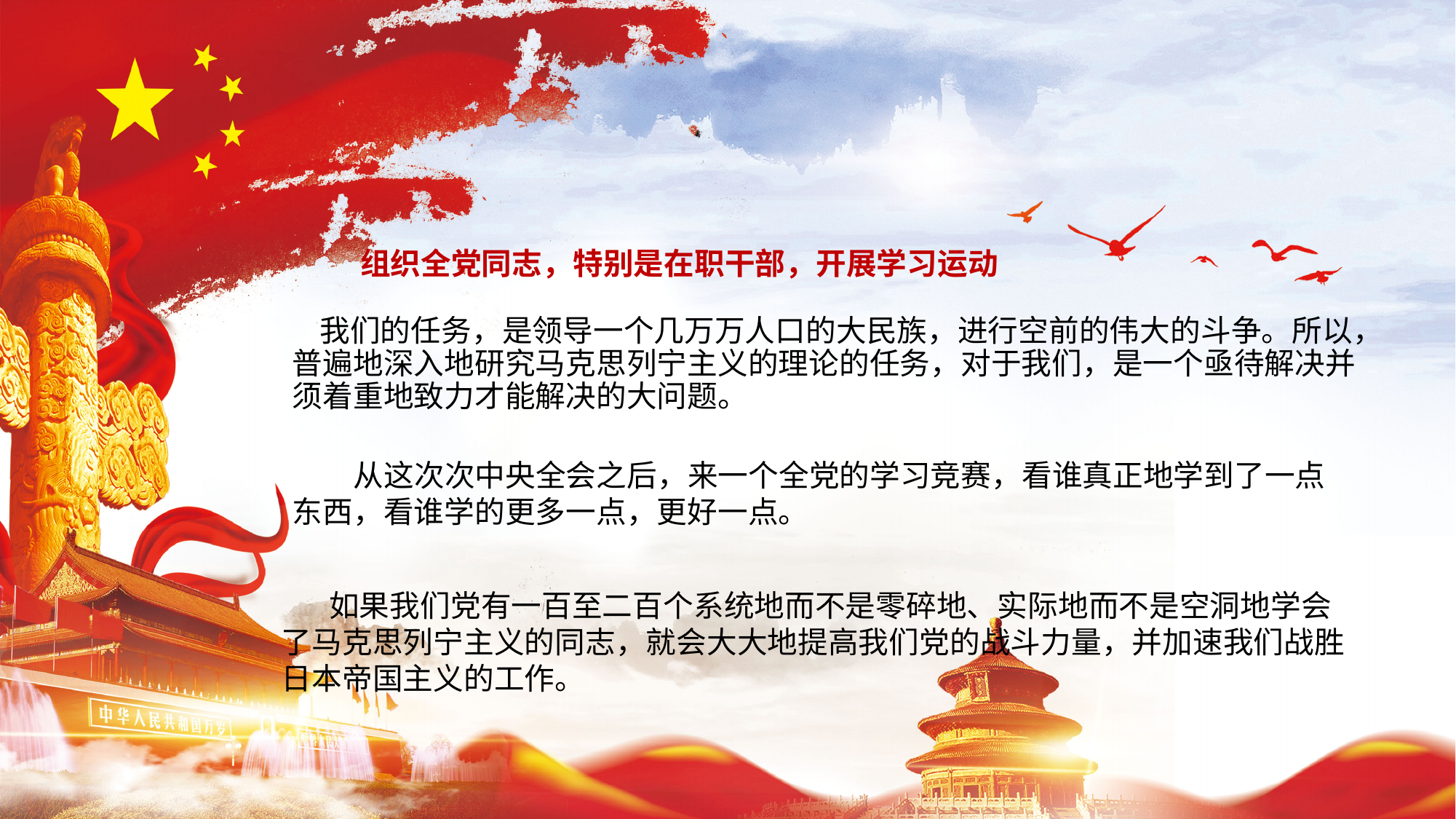

# 组织全党同志，特别是在职干部，开展学习运动
   我们的任务，是领导一个几万万人口的大民族，进行空前的伟大的斗争。所以，普遍地深入地研究马克思列宁主义的理论的任务，对于我们，是一个亟待解决并须着重地致力才能解决的大问题。

        从这次次中央全会之后，来一个全党的学习竞赛，看谁真正地学到了一点东西，看谁学的更多一点，更好一点。
      如果我们党有一百至二百个系统地而不是零碎地、实际地而不是空洞地学会了马克思列宁主义的同志，就会大大地提高我们党的战斗力量，并加速我们战胜日本帝国主义的工作。